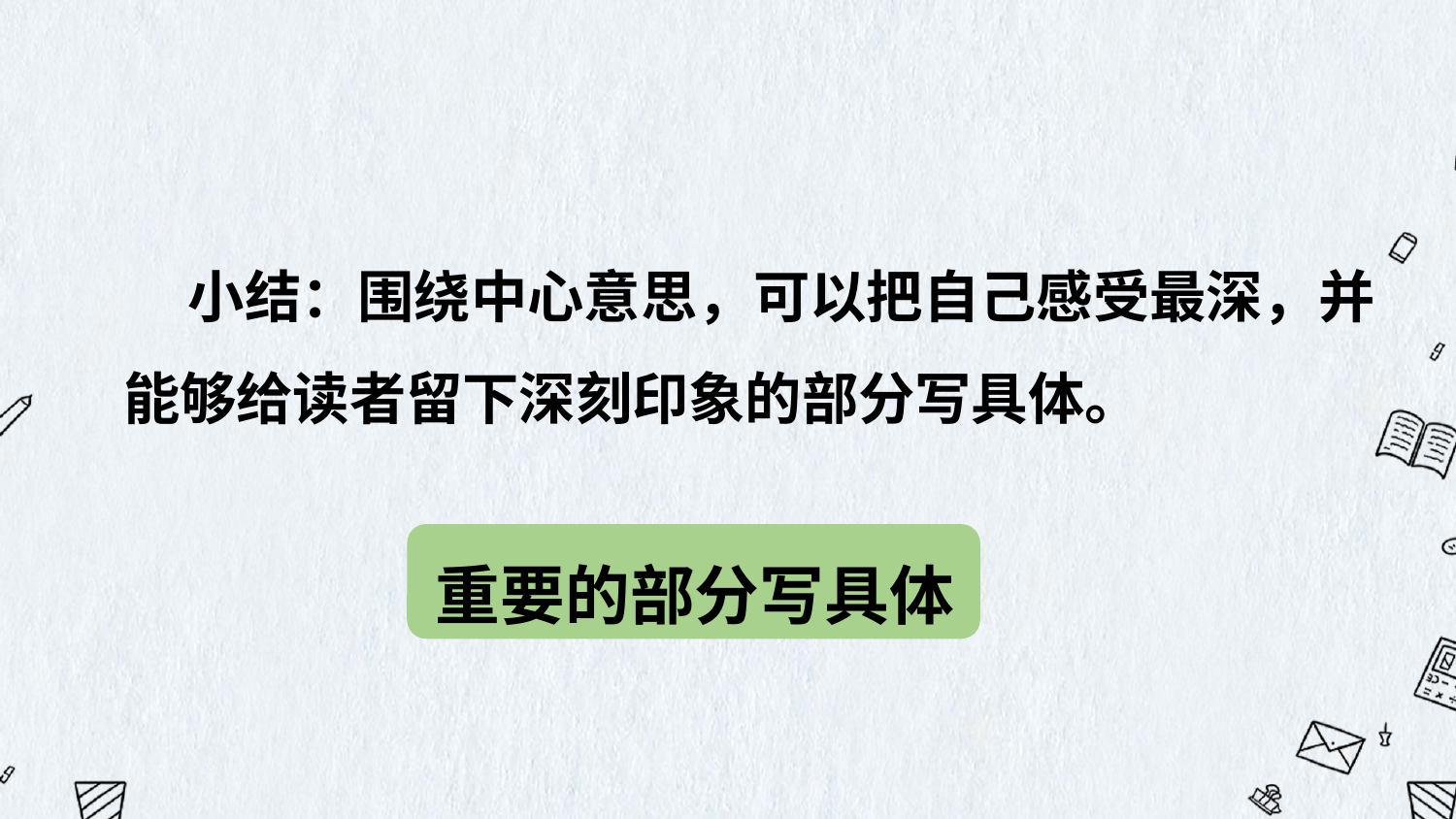

小结：围绕中心意思，可以把自己感受最深，并能够给读者留下深刻印象的部分写具体。

重要的部分写具体